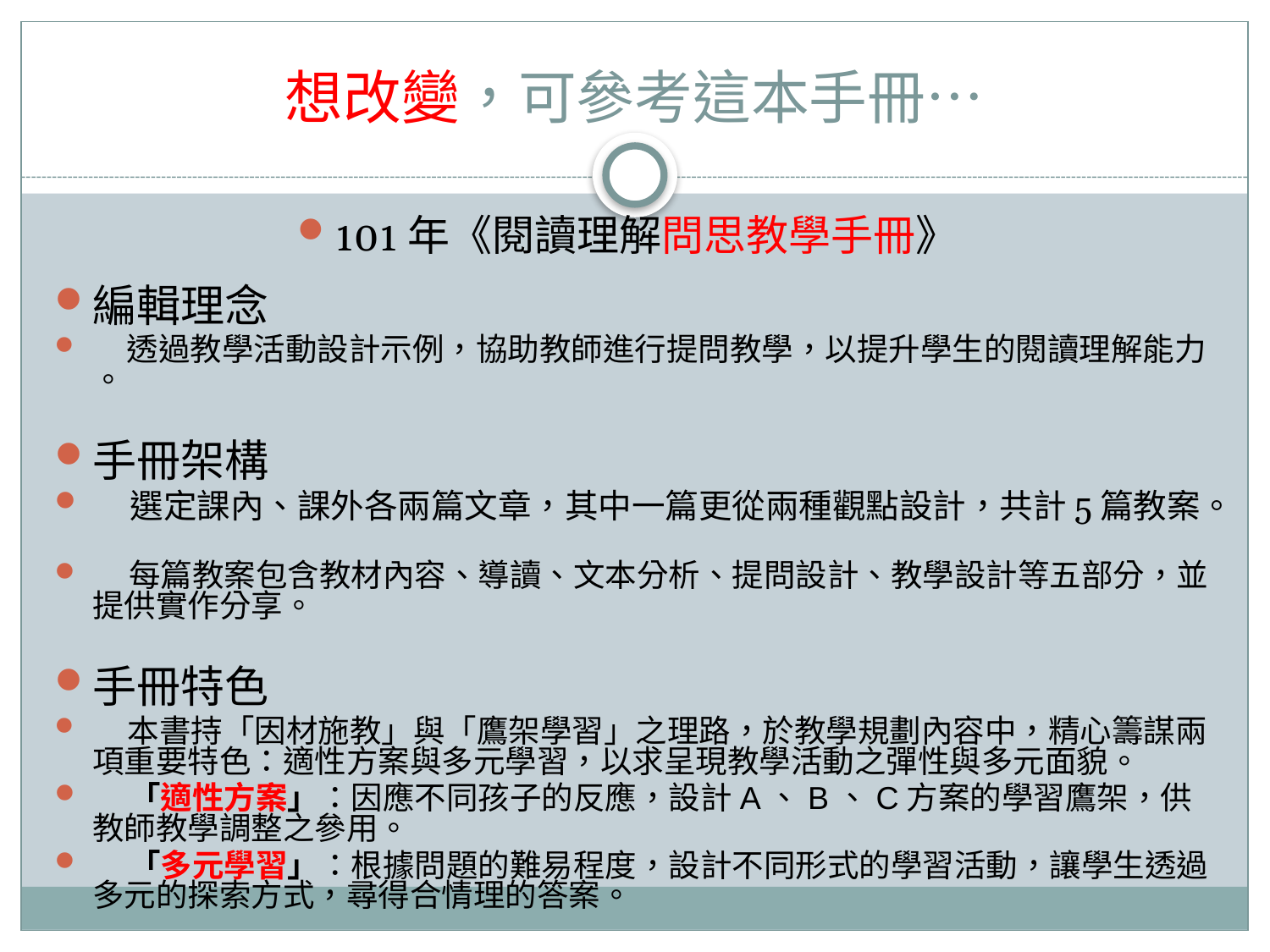

# 想改變，可參考這本手冊…
101年《閱讀理解問思教學手冊》

編輯理念
    透過教學活動設計示例，協助教師進行提問教學，以提升學生的閱讀理解能力 。

手冊架構
    選定課內、課外各兩篇文章，其中一篇更從兩種觀點設計，共計5篇教案。
    每篇教案包含教材內容、導讀、文本分析、提問設計、教學設計等五部分，並提供實作分享。

手冊特色
    本書持「因材施教」與「鷹架學習」之理路，於教學規劃內容中，精心籌謀兩項重要特色：適性方案與多元學習，以求呈現教學活動之彈性與多元面貌。
    「適性方案」：因應不同孩子的反應，設計A、B、C方案的學習鷹架，供教師教學調整之參用。
    「多元學習」：根據問題的難易程度，設計不同形式的學習活動，讓學生透過多元的探索方式，尋得合情理的答案。